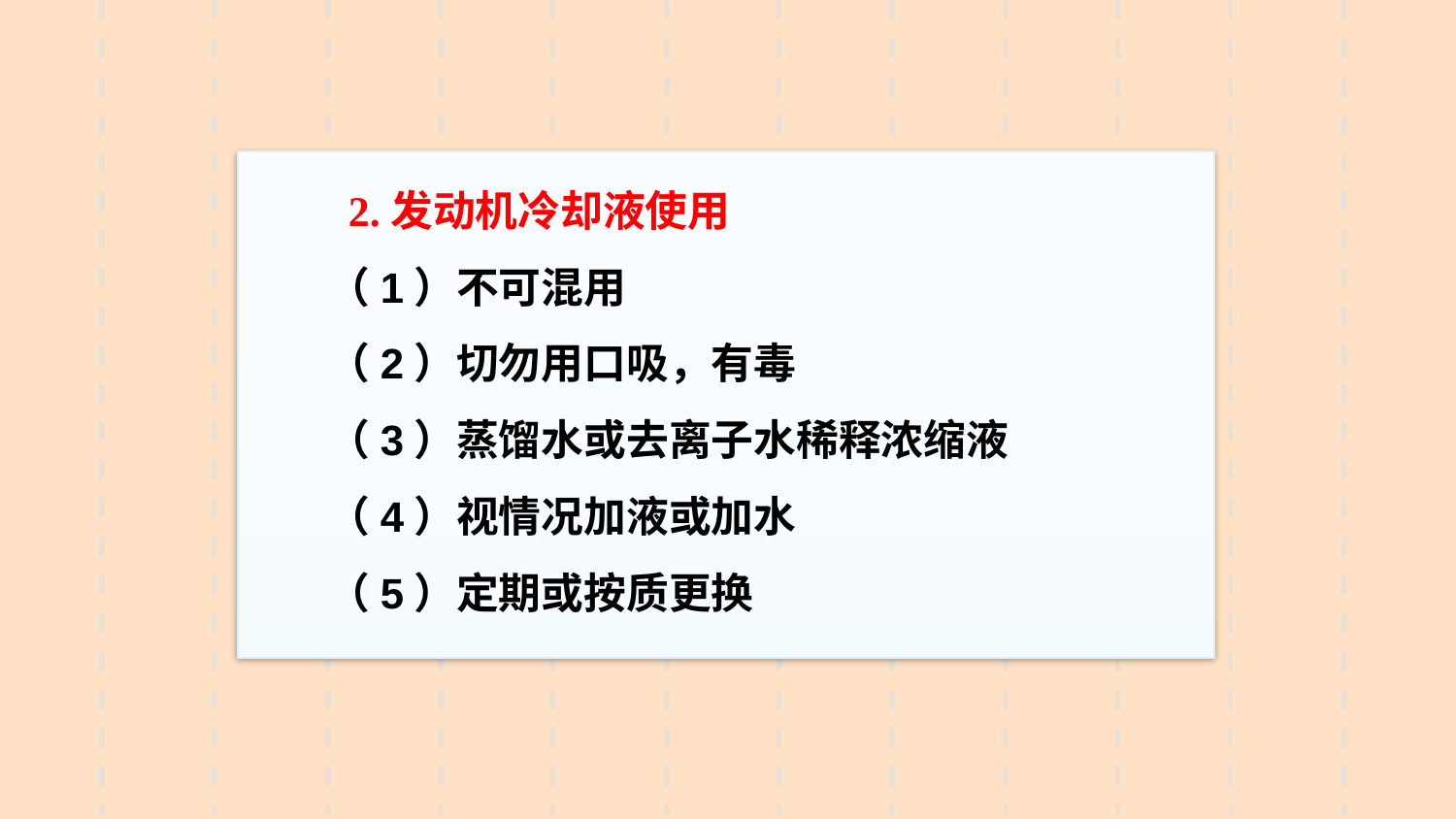

2.发动机冷却液使用
（1）不可混用
（2）切勿用口吸，有毒
（3）蒸馏水或去离子水稀释浓缩液
（4）视情况加液或加水
（5）定期或按质更换